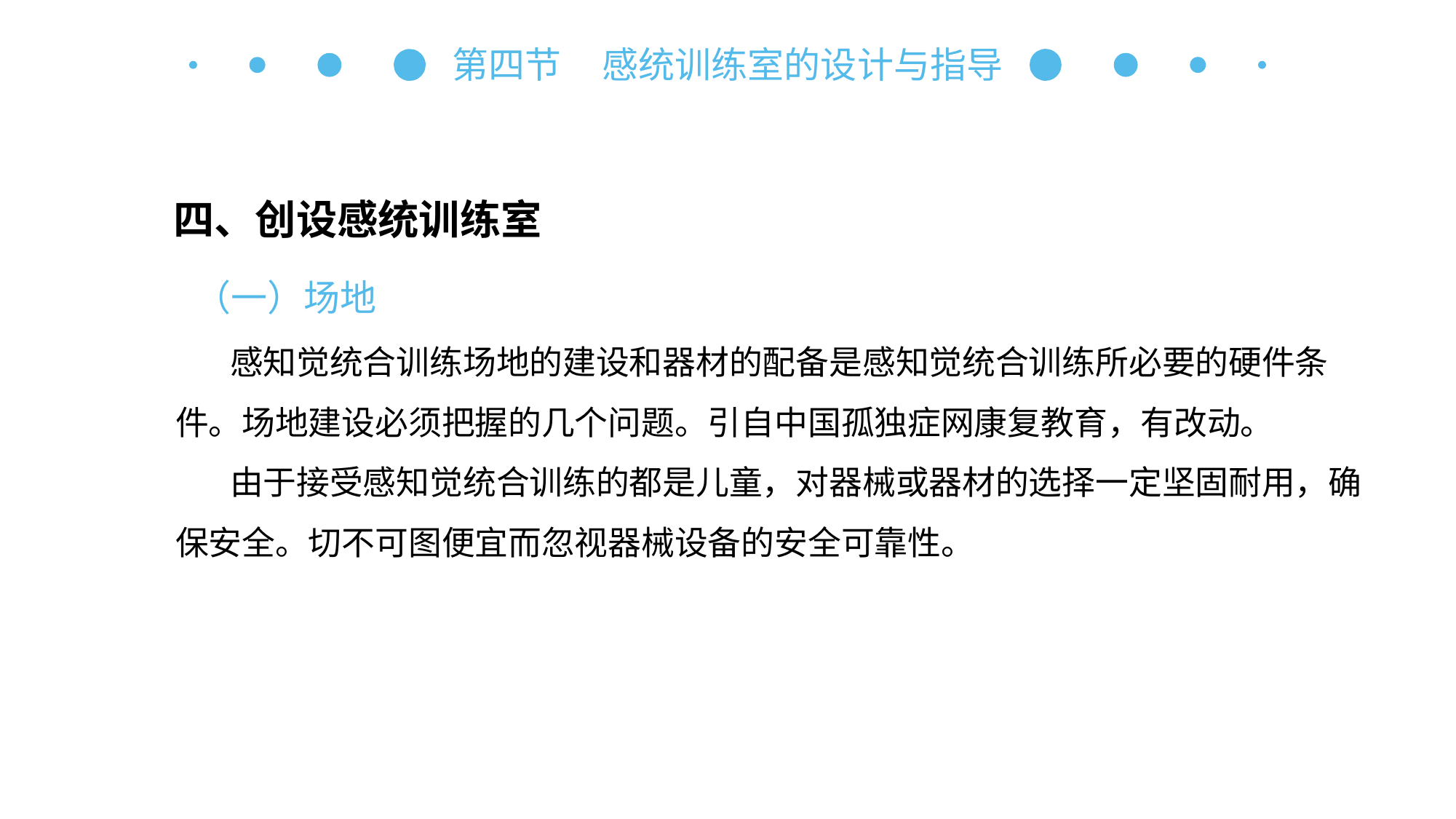

第四节     感统训练室的设计与指导

四、创设感统训练室
（一）场地
感知觉统合训练场地的建设和器材的配备是感知觉统合训练所必要的硬件条件。场地建设必须把握的几个问题。引自中国孤独症网康复教育，有改动。
由于接受感知觉统合训练的都是儿童，对器械或器材的选择一定坚固耐用，确保安全。切不可图便宜而忽视器械设备的安全可靠性。
自主